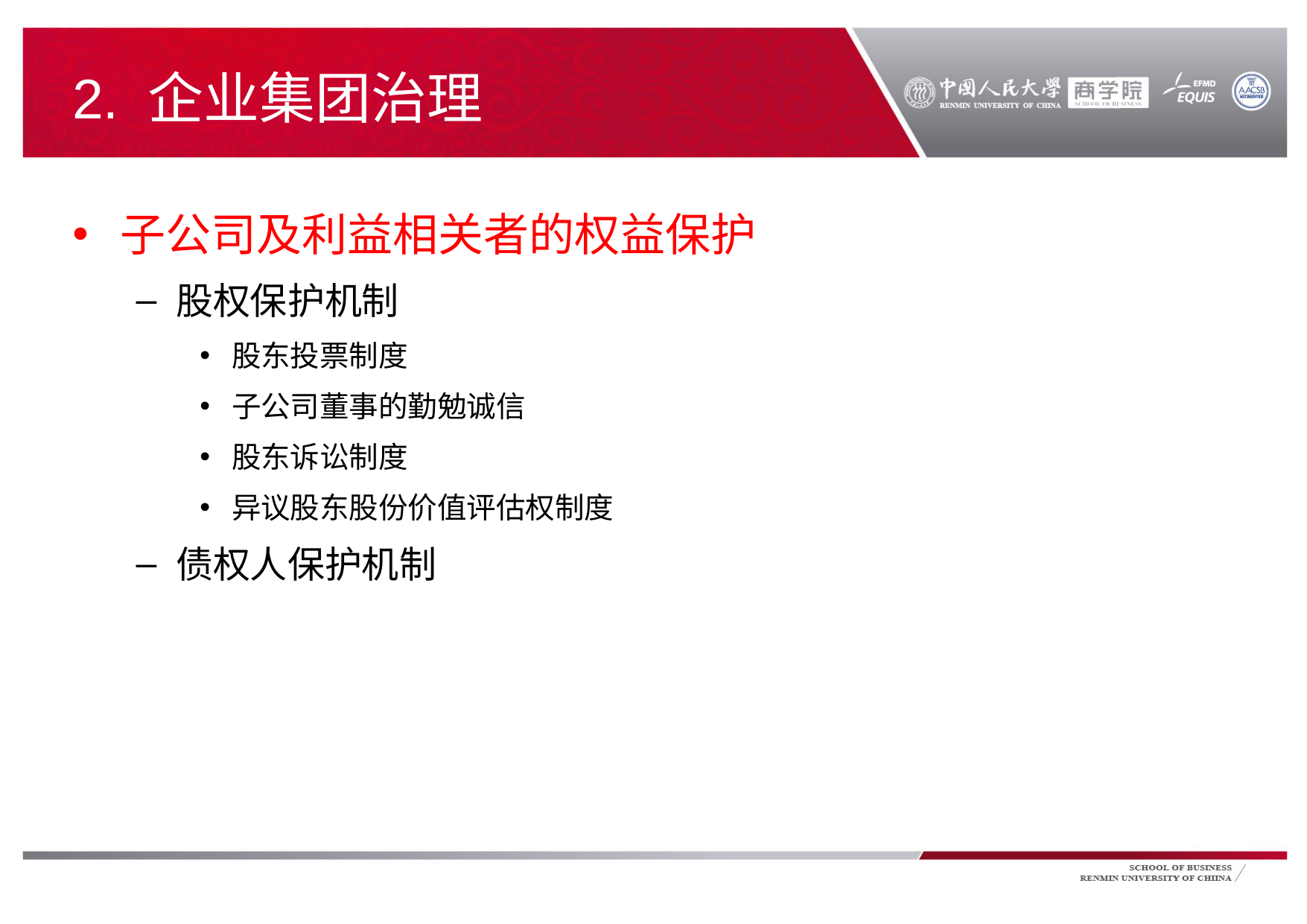

# 2. 企业集团治理
子公司及利益相关者的权益保护
股权保护机制
股东投票制度
子公司董事的勤勉诚信
股东诉讼制度
异议股东股份价值评估权制度
债权人保护机制